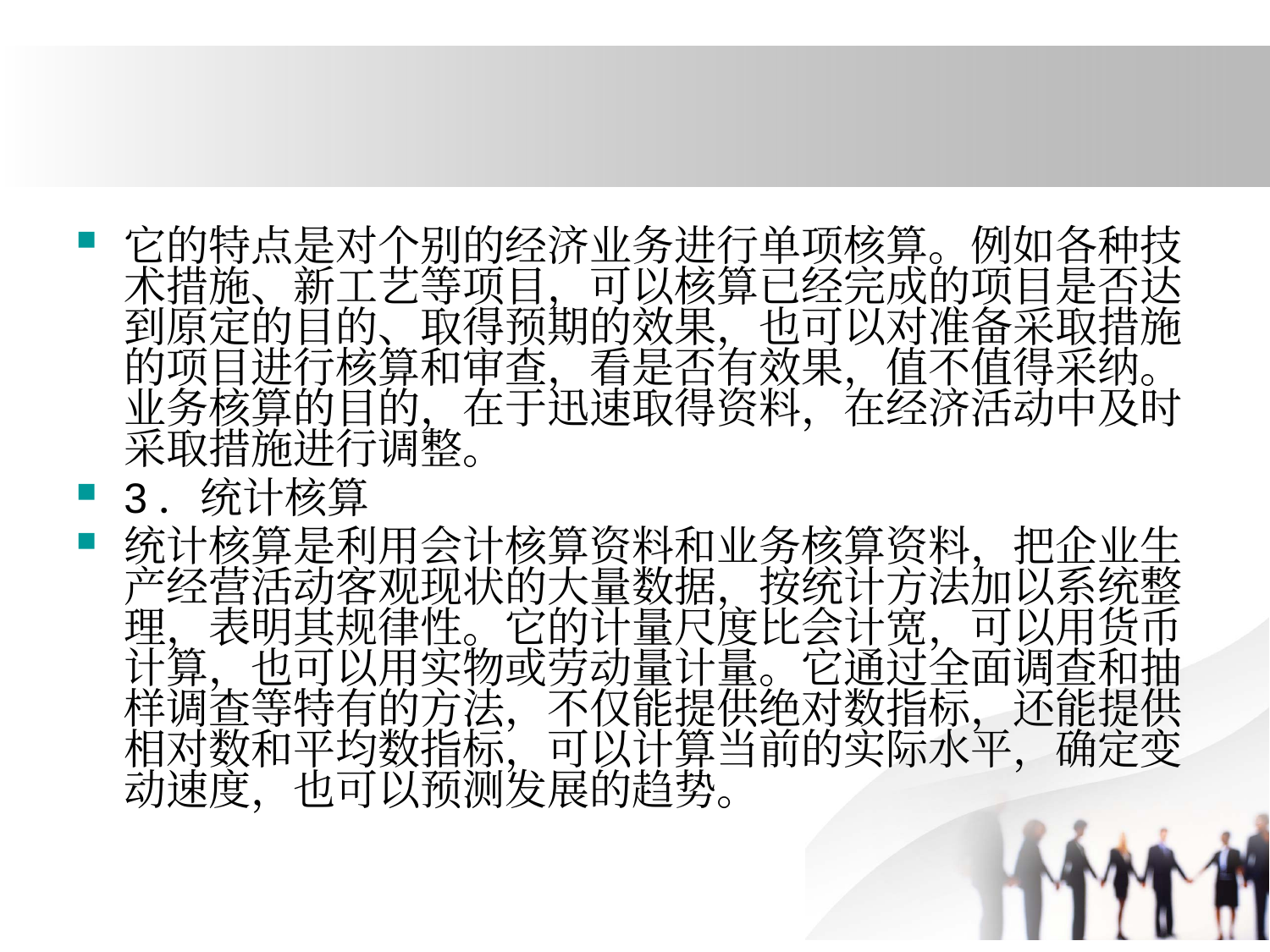

#
它的特点是对个别的经济业务进行单项核算。例如各种技术措施、新工艺等项目，可以核算已经完成的项目是否达到原定的目的、取得预期的效果，也可以对准备采取措施的项目进行核算和审查，看是否有效果，值不值得采纳。业务核算的目的，在于迅速取得资料，在经济活动中及时采取措施进行调整。
3．统计核算
统计核算是利用会计核算资料和业务核算资料，把企业生产经营活动客观现状的大量数据，按统计方法加以系统整理，表明其规律性。它的计量尺度比会计宽，可以用货币计算，也可以用实物或劳动量计量。它通过全面调查和抽样调查等特有的方法，不仅能提供绝对数指标，还能提供相对数和平均数指标，可以计算当前的实际水平，确定变动速度，也可以预测发展的趋势。